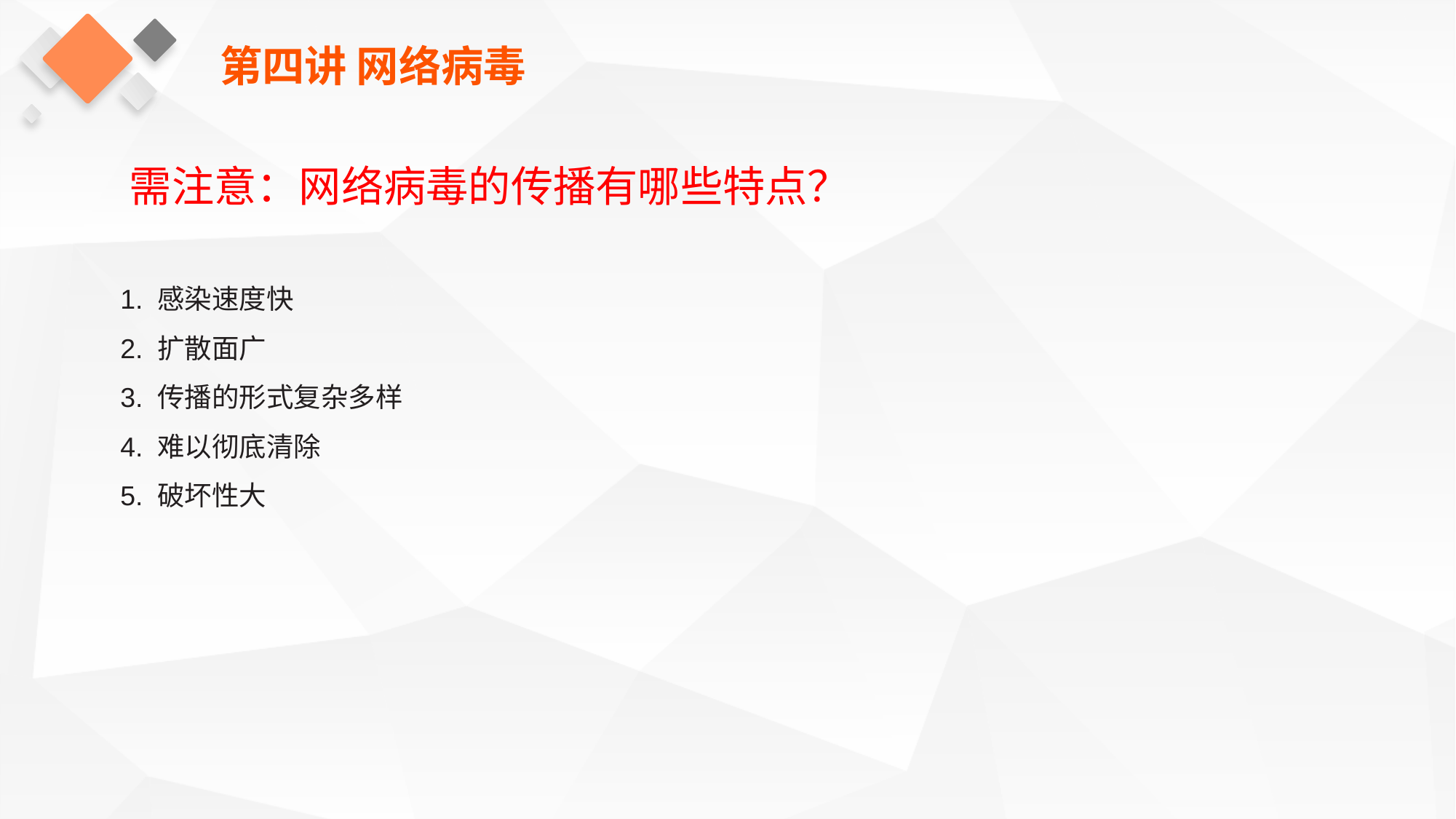

第四讲 网络病毒
需注意：网络病毒的传播有哪些特点？
1. 感染速度快
2. 扩散面广
3. 传播的形式复杂多样
4. 难以彻底清除
5. 破坏性大